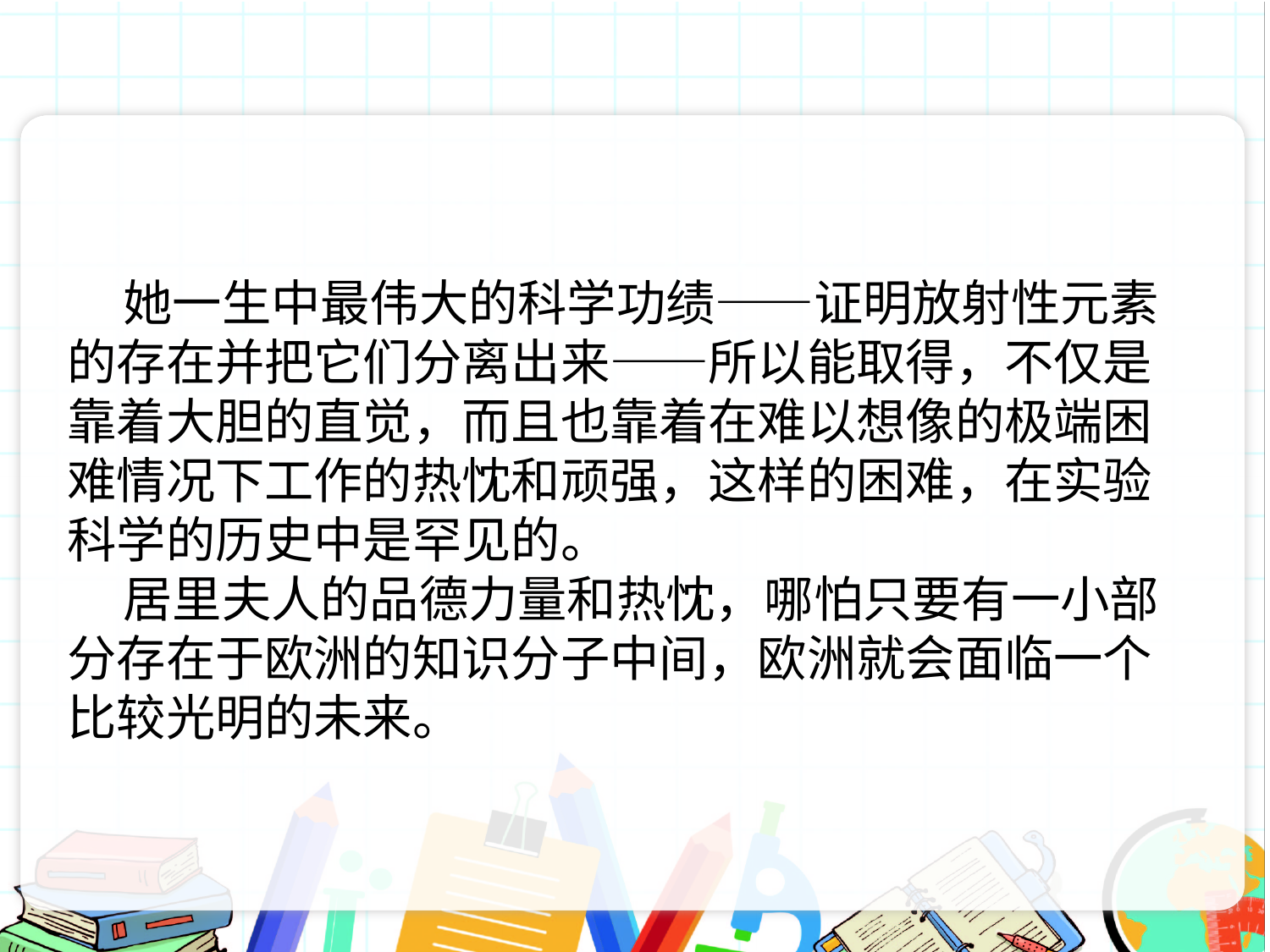

她一生中最伟大的科学功绩——证明放射性元素的存在并把它们分离出来——所以能取得，不仅是靠着大胆的直觉，而且也靠着在难以想像的极端困难情况下工作的热忱和顽强，这样的困难，在实验科学的历史中是罕见的。
    居里夫人的品德力量和热忱，哪怕只要有一小部分存在于欧洲的知识分子中间，欧洲就会面临一个比较光明的未来。